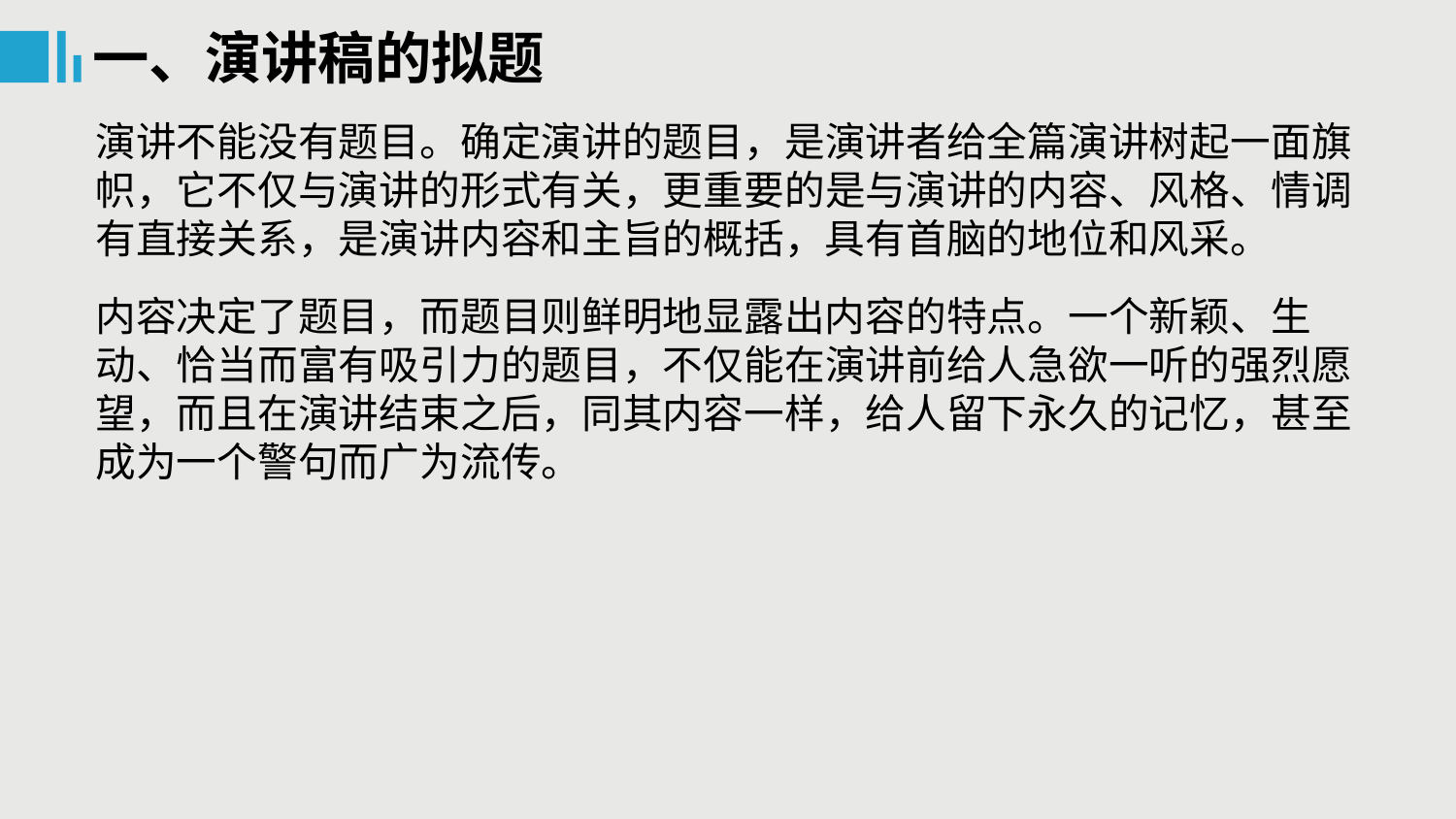

一、演讲稿的拟题

演讲不能没有题目。确定演讲的题目，是演讲者给全篇演讲树起一面旗帜，它不仅与演讲的形式有关，更重要的是与演讲的内容、风格、情调有直接关系，是演讲内容和主旨的概括，具有首脑的地位和风采。
内容决定了题目，而题目则鲜明地显露出内容的特点。一个新颖、生动、恰当而富有吸引力的题目，不仅能在演讲前给人急欲一听的强烈愿望，而且在演讲结束之后，同其内容一样，给人留下永久的记忆，甚至成为一个警句而广为流传。